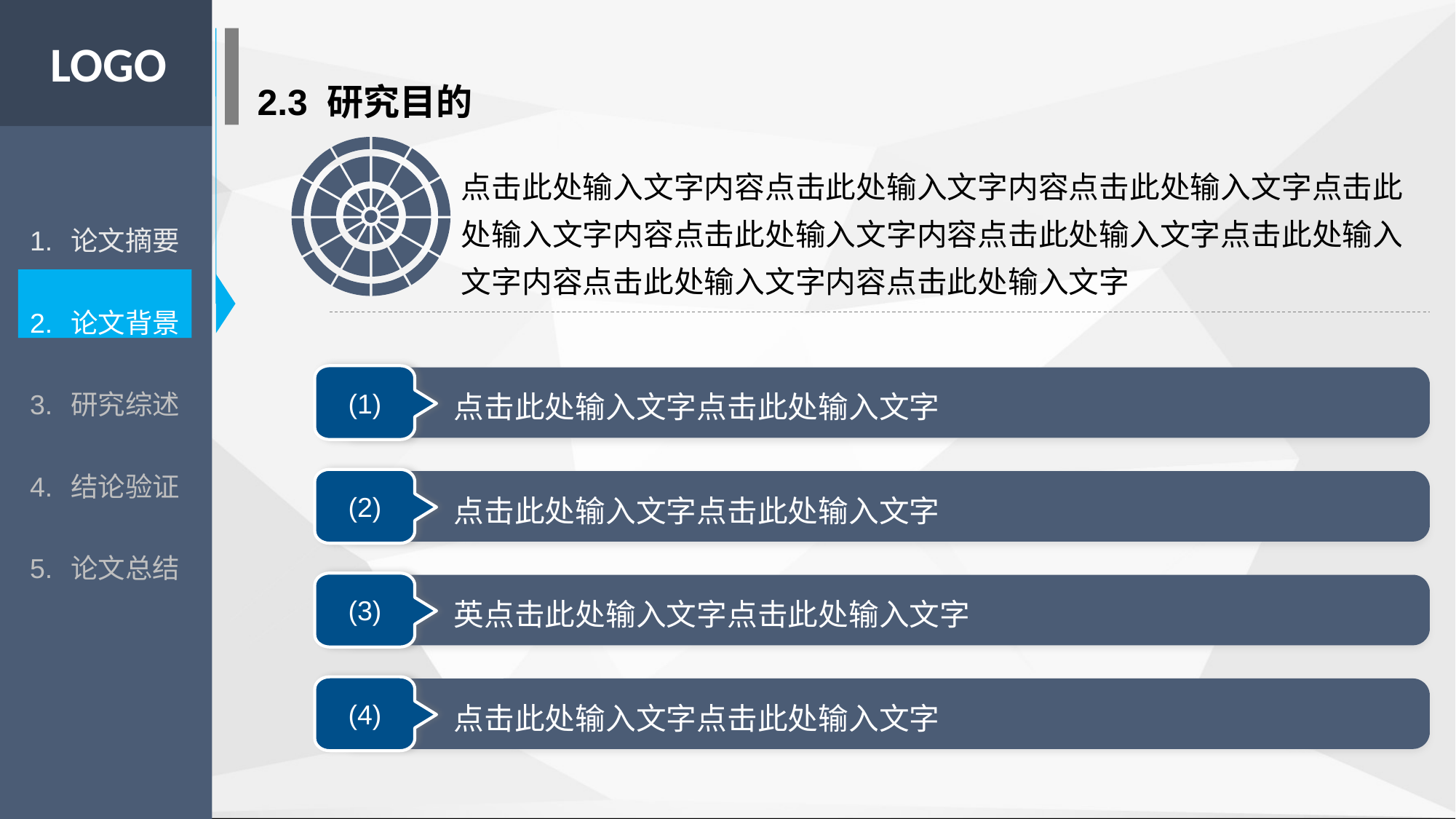

LOGO

2.3 研究目的

点击此处输入文字内容点击此处输入文字内容点击此处输入文字点击此处输入文字内容点击此处输入文字内容点击此处输入文字点击此处输入文字内容点击此处输入文字内容点击此处输入文字
论文摘要
论文背景
研究综述
结论验证
论文总结

(1)
点击此处输入文字点击此处输入文字
(2)
点击此处输入文字点击此处输入文字
(3)
英点击此处输入文字点击此处输入文字
(4)
点击此处输入文字点击此处输入文字